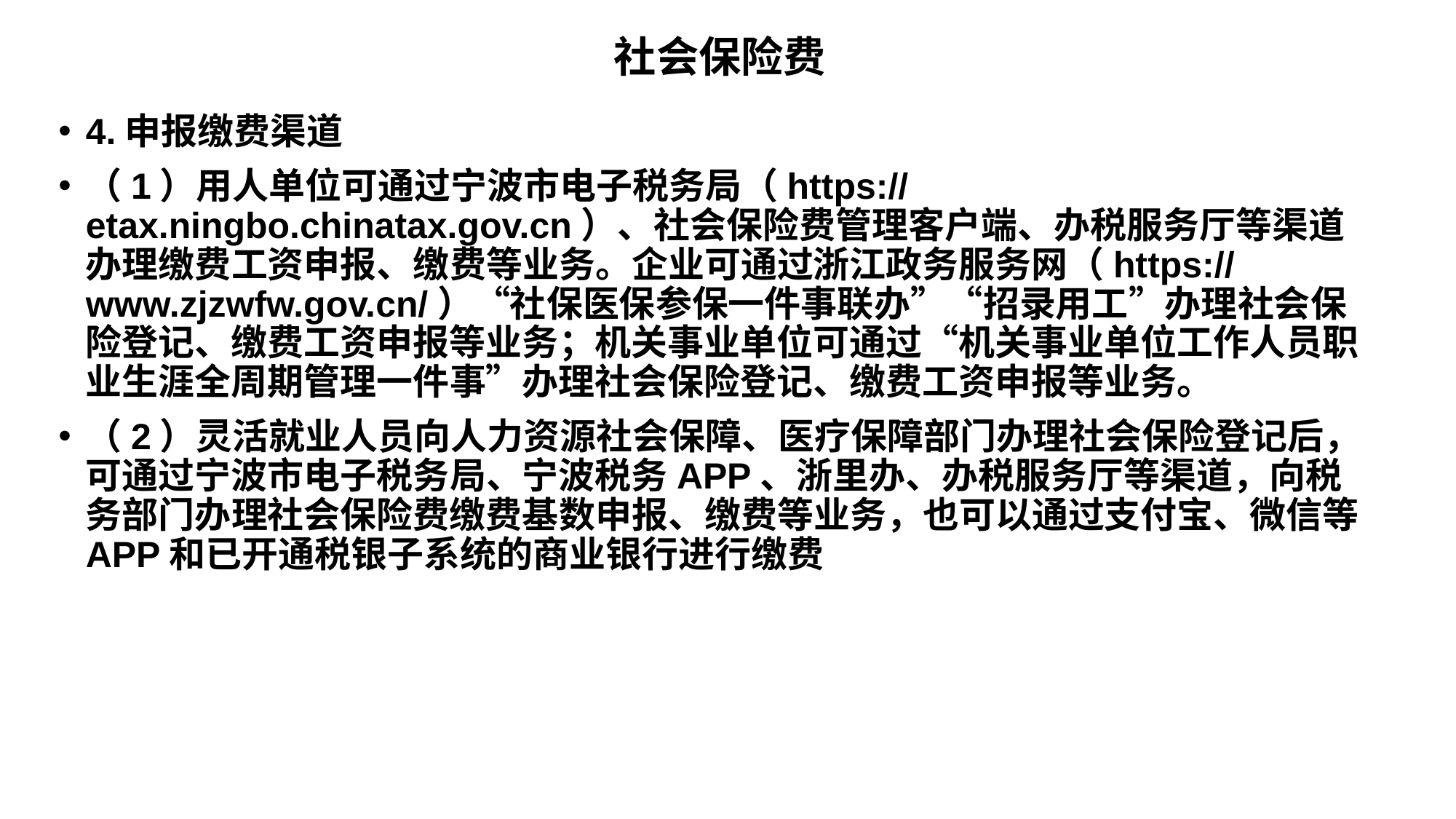

# 社会保险费
4.申报缴费渠道
（1）用人单位可通过宁波市电子税务局（https://etax.ningbo.chinatax.gov.cn）、社会保险费管理客户端、办税服务厅等渠道办理缴费工资申报、缴费等业务。企业可通过浙江政务服务网（https://www.zjzwfw.gov.cn/）“社保医保参保一件事联办”“招录用工”办理社会保险登记、缴费工资申报等业务；机关事业单位可通过“机关事业单位工作人员职业生涯全周期管理一件事”办理社会保险登记、缴费工资申报等业务。
（2）灵活就业人员向人力资源社会保障、医疗保障部门办理社会保险登记后，可通过宁波市电子税务局、宁波税务APP、浙里办、办税服务厅等渠道，向税务部门办理社会保险费缴费基数申报、缴费等业务，也可以通过支付宝、微信等APP和已开通税银子系统的商业银行进行缴费